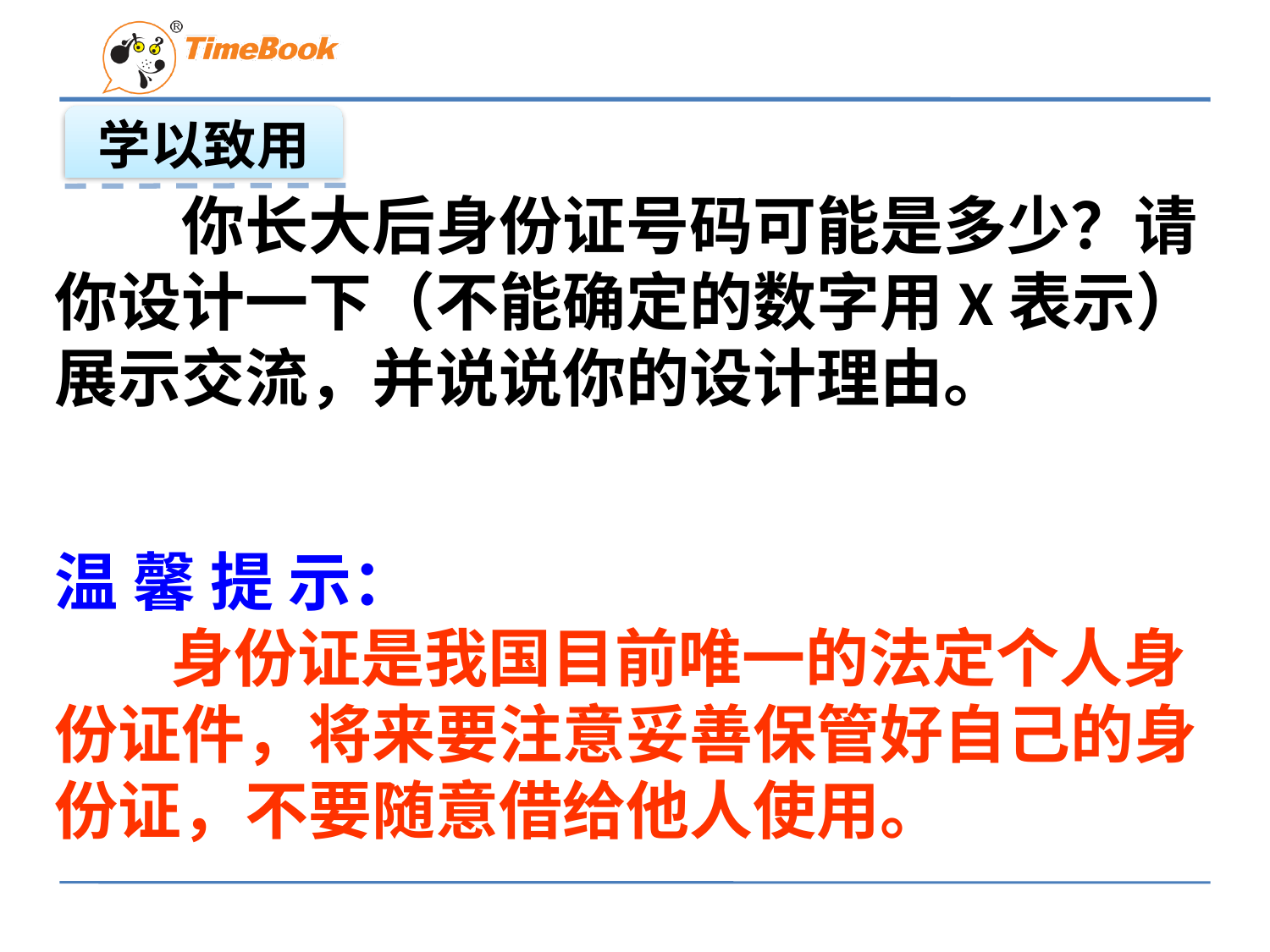

学以致用
　　你长大后身份证号码可能是多少？请你设计一下（不能确定的数字用X表示）展示交流，并说说你的设计理由。
温 馨 提 示：
       身份证是我国目前唯一的法定个人身份证件，将来要注意妥善保管好自己的身份证，不要随意借给他人使用。